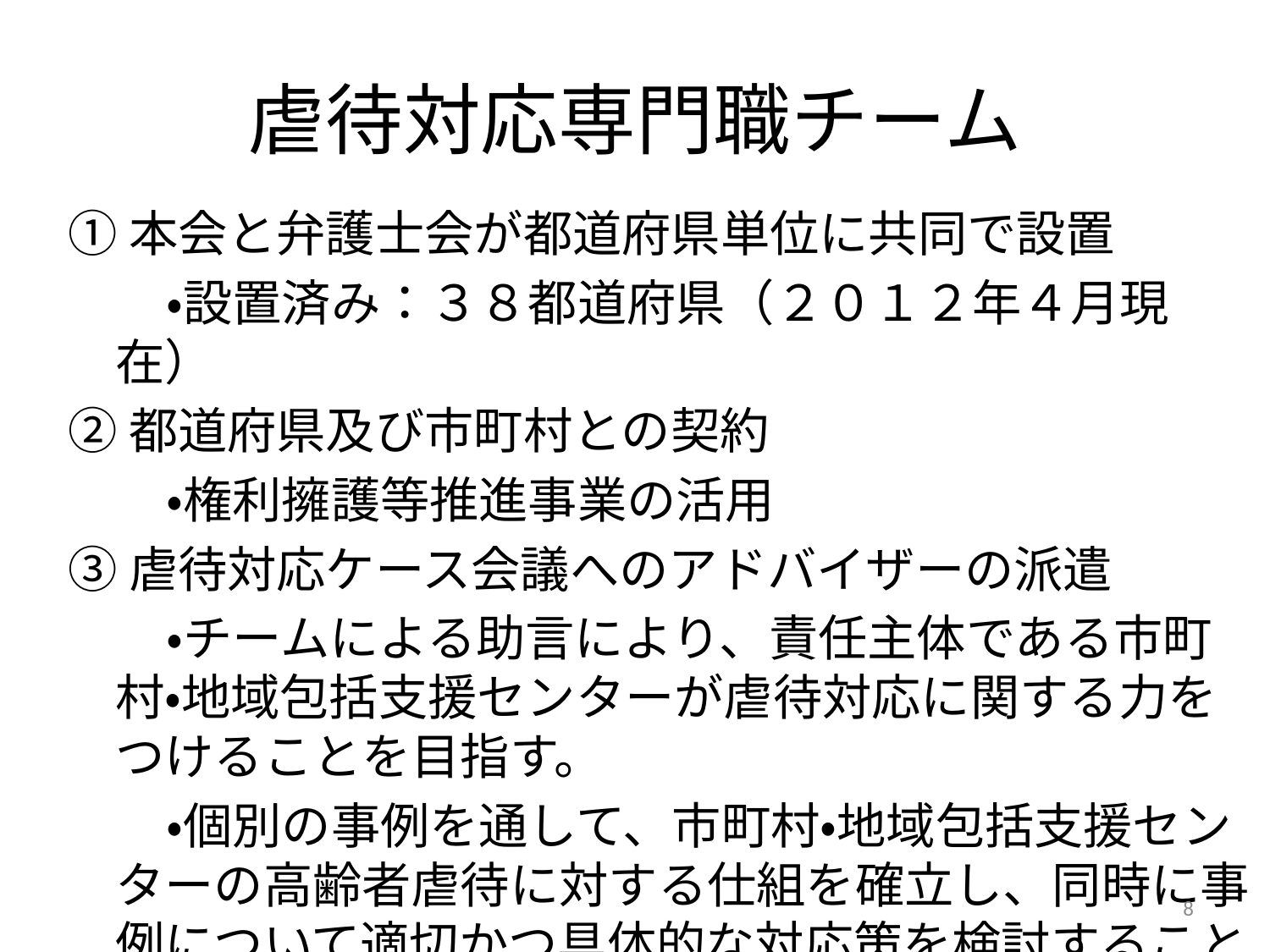

# 虐待対応専門職チーム
①本会と弁護士会が都道府県単位に共同で設置
　　・設置済み：３８都道府県（２０１２年４月現在）
②都道府県及び市町村との契約
　　・権利擁護等推進事業の活用
③虐待対応ケース会議へのアドバイザーの派遣
　　・チームによる助言により、責任主体である市町村・地域包括支援センターが虐待対応に関する力をつけることを目指す。
　　・個別の事例を通して、市町村・地域包括支援センターの高齢者虐待に対する仕組を確立し、同時に事例について適切かつ具体的な対応策を検討することを目指す。
8